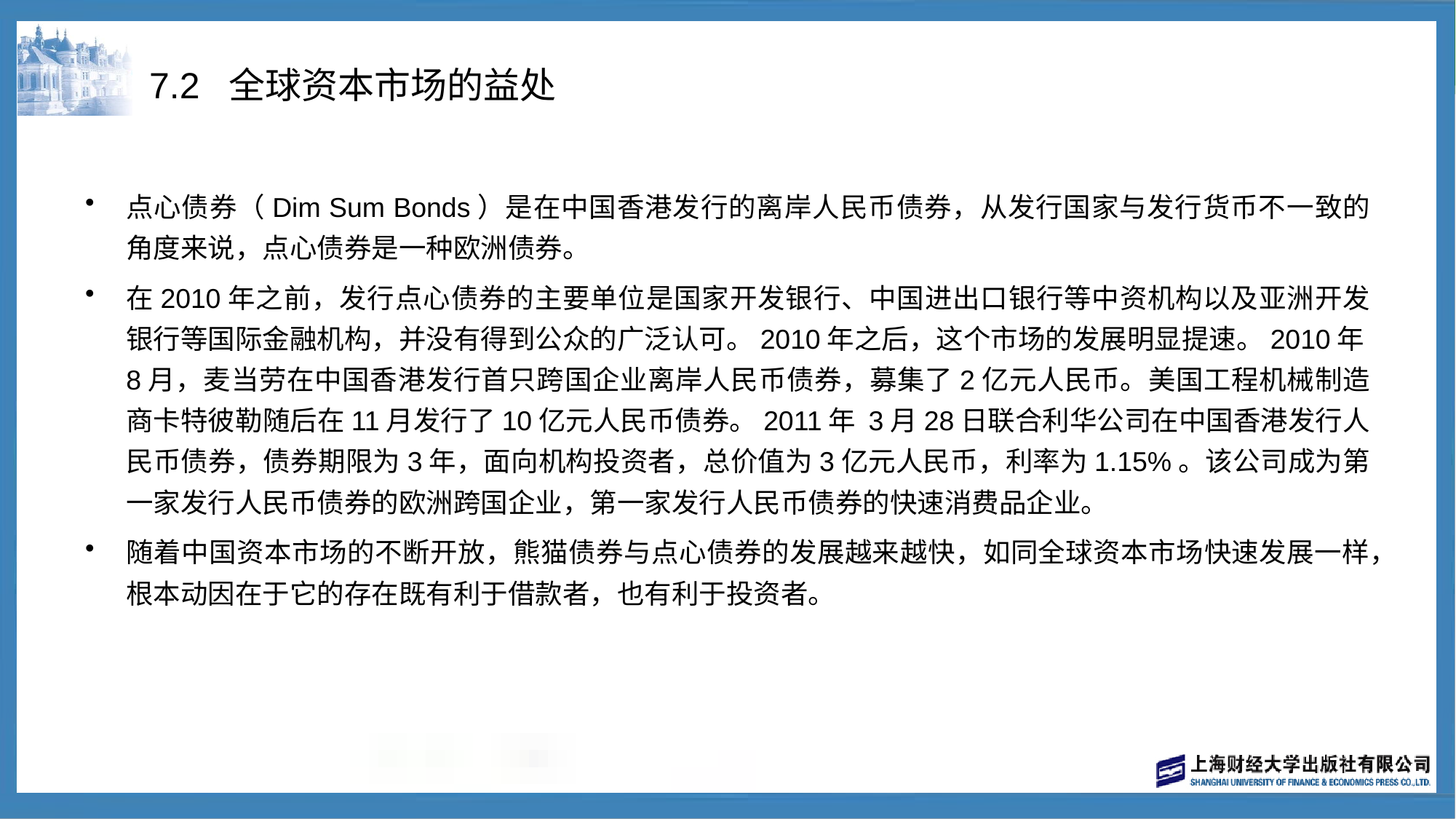

# 7.2  全球资本市场的益处
点心债券（Dim Sum Bonds）是在中国香港发行的离岸人民币债券，从发行国家与发行货币不一致的角度来说，点心债券是一种欧洲债券。
在2010年之前，发行点心债券的主要单位是国家开发银行、中国进出口银行等中资机构以及亚洲开发银行等国际金融机构，并没有得到公众的广泛认可。2010年之后，这个市场的发展明显提速。2010年8月，麦当劳在中国香港发行首只跨国企业离岸人民币债券，募集了2亿元人民币。美国工程机械制造商卡特彼勒随后在11月发行了10亿元人民币债券。2011年 3月28日联合利华公司在中国香港发行人民币债券，债券期限为3年，面向机构投资者，总价值为3亿元人民币，利率为1.15%。该公司成为第一家发行人民币债券的欧洲跨国企业，第一家发行人民币债券的快速消费品企业。
随着中国资本市场的不断开放，熊猫债券与点心债券的发展越来越快，如同全球资本市场快速发展一样，根本动因在于它的存在既有利于借款者，也有利于投资者。